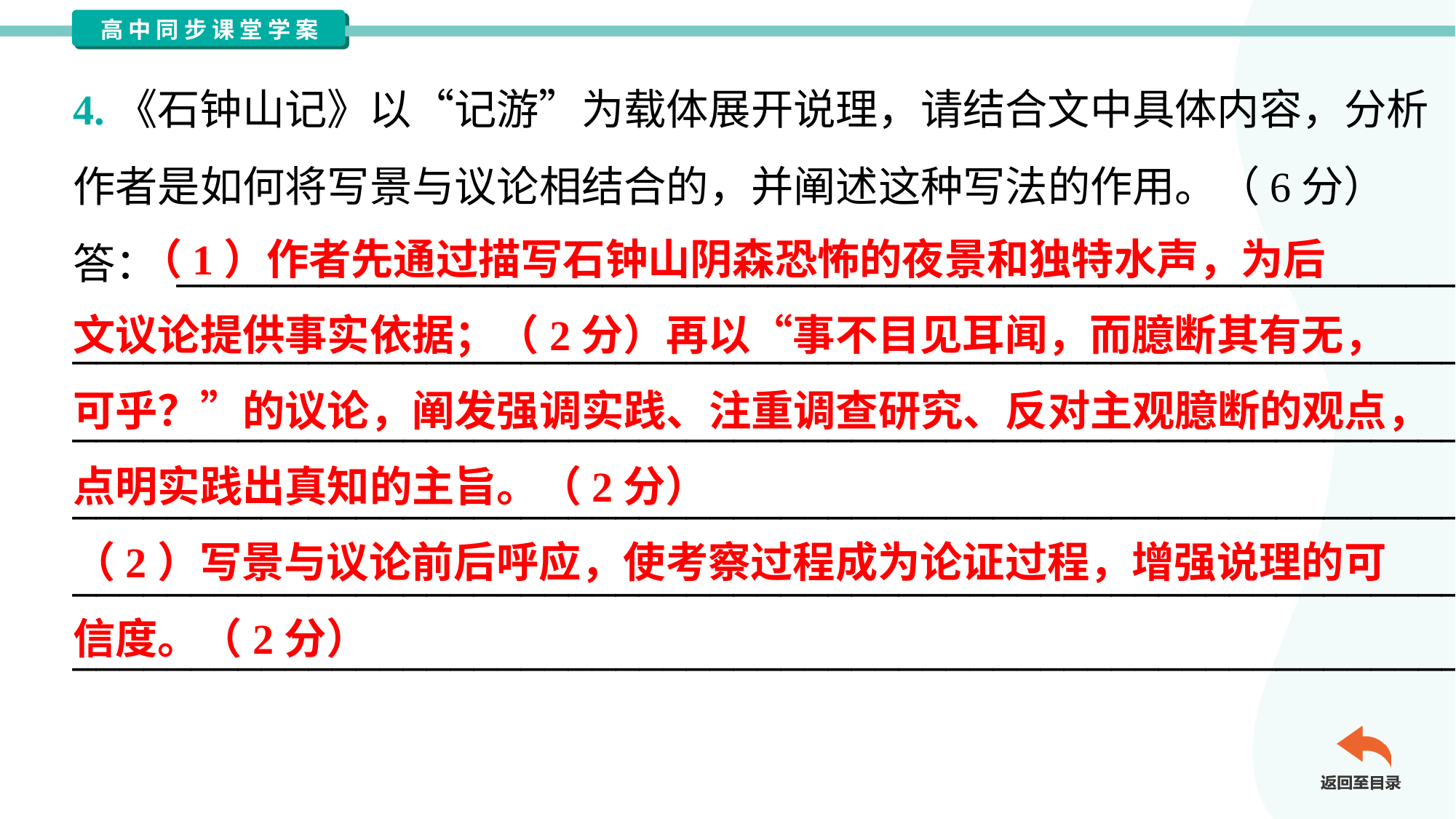

4.《石钟山记》以“记游”为载体展开说理，请结合文中具体内容，分析
作者是如何将写景与议论相结合的，并阐述这种写法的作用。（6分）
答： ________________________________________________________
_____________________________________________________________
_____________________________________________________________
_____________________________________________________________
_____________________________________________________________
_____________________________________________________________
      （1）作者先通过描写石钟山阴森恐怖的夜景和独特水声，为后
文议论提供事实依据；（2分）再以“事不目见耳闻，而臆断其有无，
可乎？”的议论，阐发强调实践、注重调查研究、反对主观臆断的观点，
点明实践出真知的主旨。（2分）
（2）写景与议论前后呼应，使考察过程成为论证过程，增强说理的可
信度。（2分）